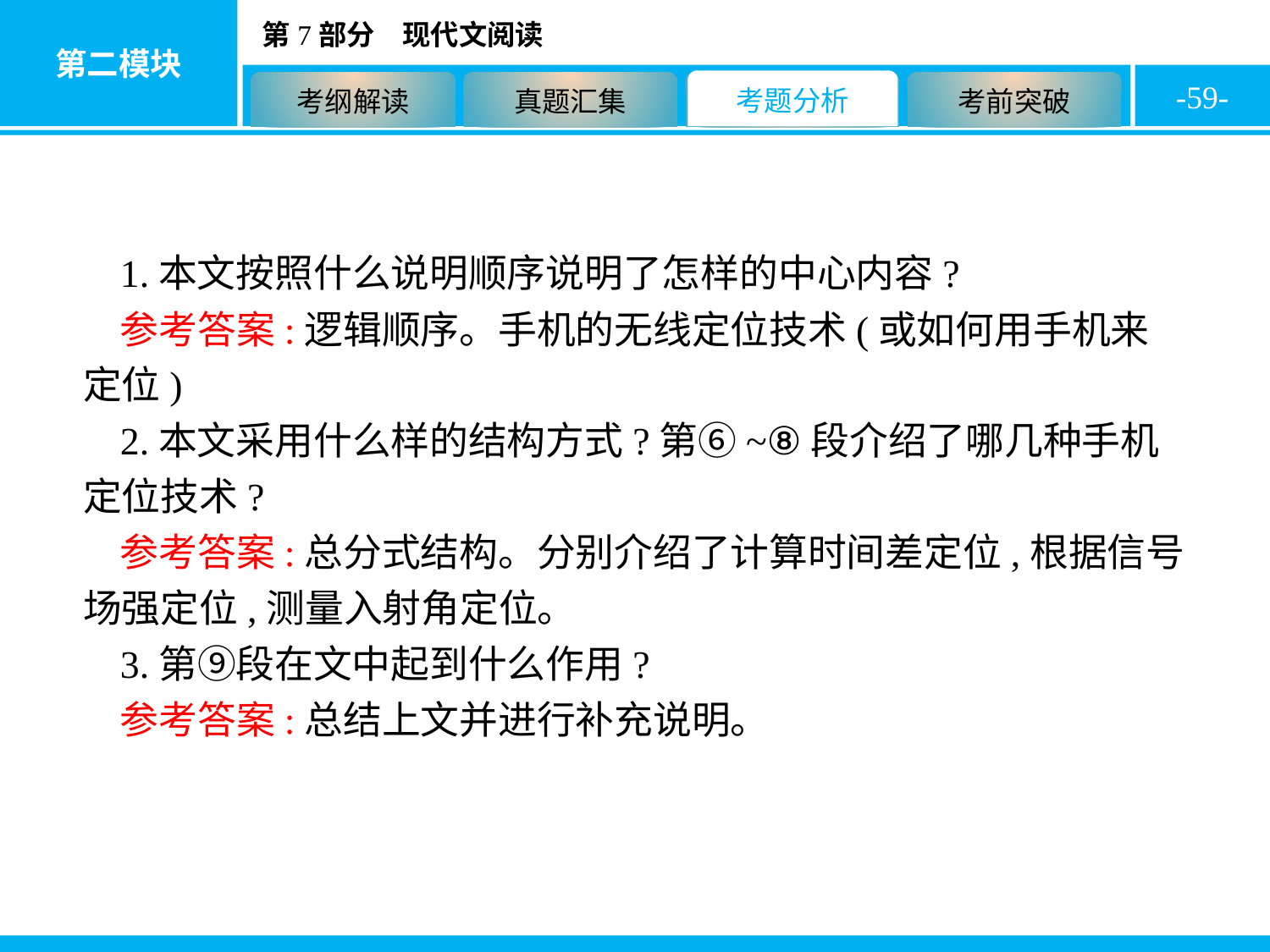

-59-
1.本文按照什么说明顺序说明了怎样的中心内容?
参考答案:逻辑顺序。手机的无线定位技术(或如何用手机来定位)
2.本文采用什么样的结构方式?第⑥~⑧段介绍了哪几种手机定位技术?
参考答案:总分式结构。分别介绍了计算时间差定位,根据信号场强定位,测量入射角定位。
3.第⑨段在文中起到什么作用?
参考答案:总结上文并进行补充说明。